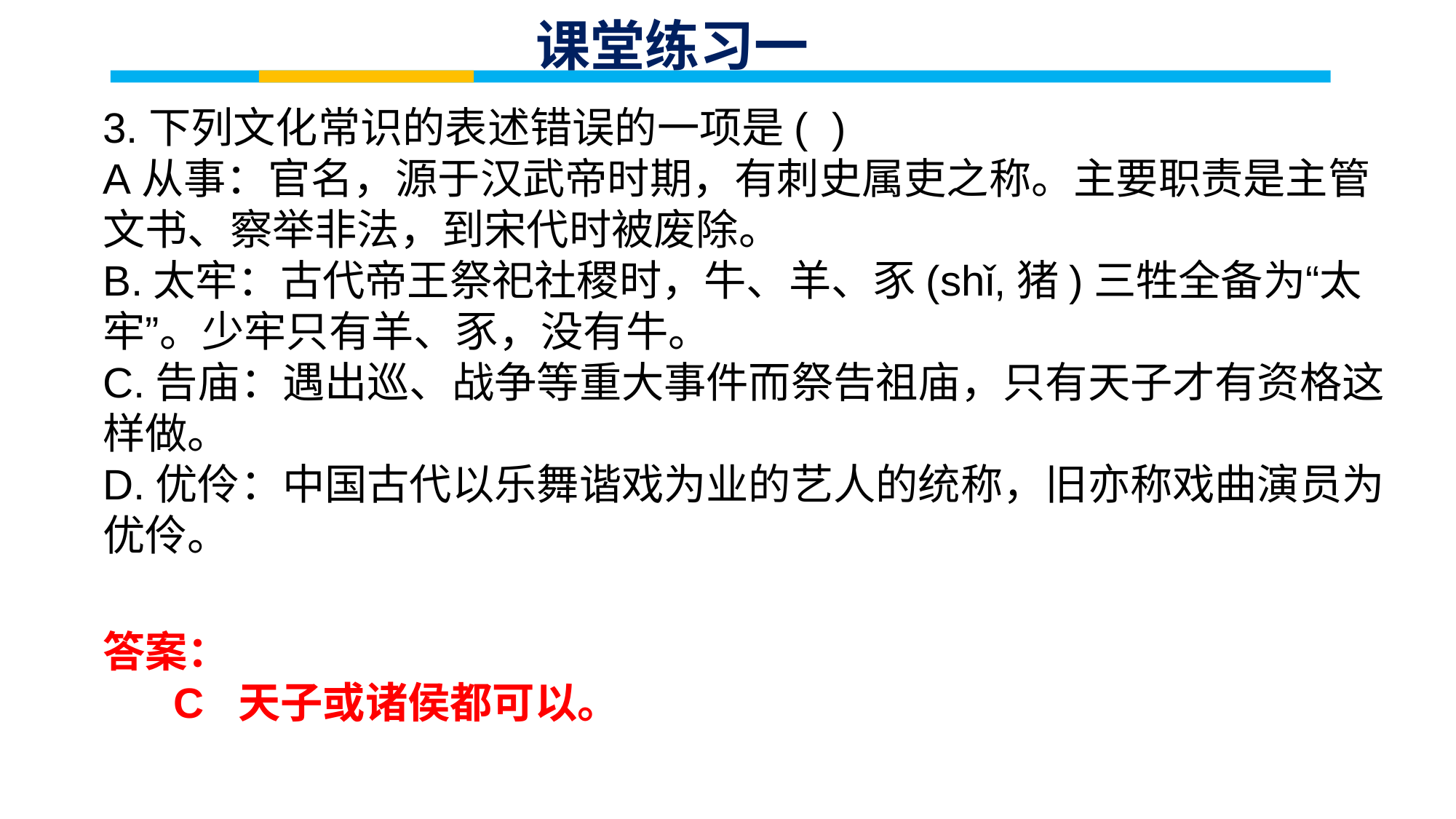

课堂练习一

3.下列文化常识的表述错误的一项是(  )
A从事：官名，源于汉武帝时期，有刺史属吏之称。主要职责是主管文书、察举非法，到宋代时被废除。
B.太牢：古代帝王祭祀社稷时，牛、羊、豕(shǐ,猪)三牲全备为“太牢”。少牢只有羊、豕，没有牛。
C.告庙：遇出巡、战争等重大事件而祭告祖庙，只有天子才有资格这样做。
D.优伶：中国古代以乐舞谐戏为业的艺人的统称，旧亦称戏曲演员为优伶。

答案：
      C  天子或诸侯都可以。